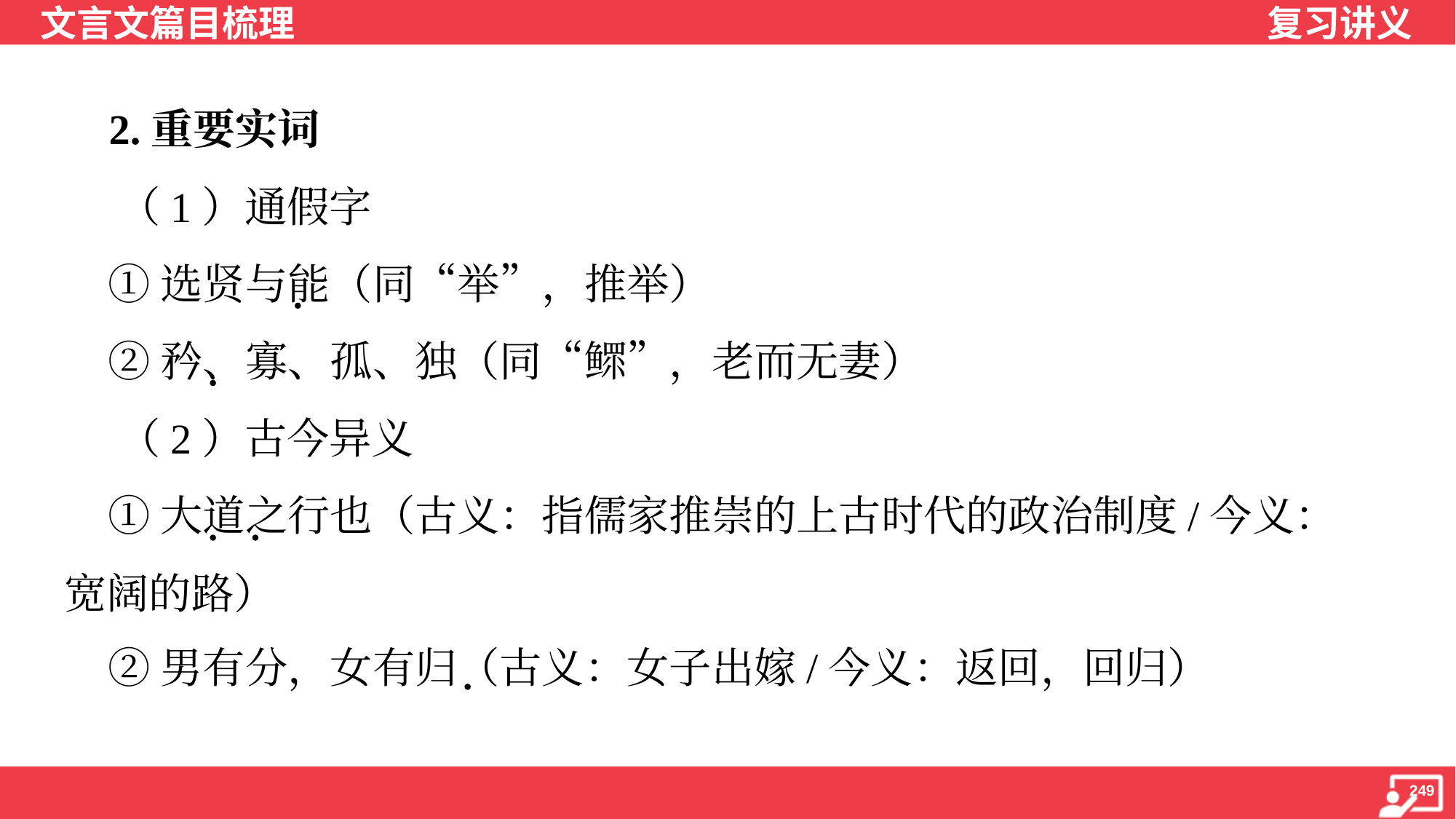

2.重要实词
    （1）通假字
    ①选贤与能（同“举”，推举）
    ②矜、寡、孤、独（同“鳏”，老而无妻）
    （2）古今异义
    ①大道之行也（古义：指儒家推崇的上古时代的政治制度/今义：
宽阔的路）
    ②男有分，女有归（古义：女子出嫁/今义：返回，回归）